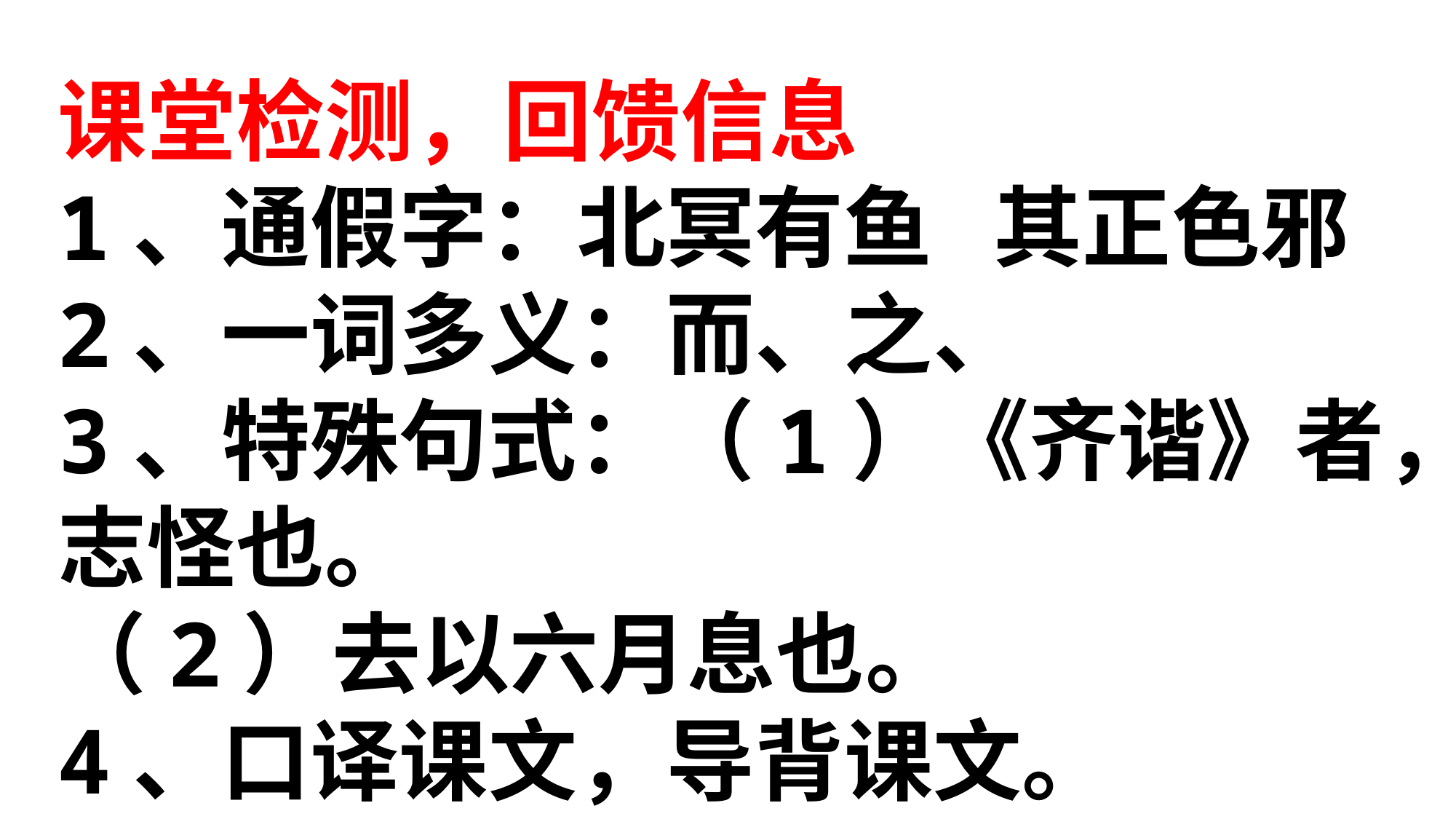

课堂检测，回馈信息
1、通假字：北冥有鱼   其正色邪
2、一词多义：而、之、
3、特殊句式：（1）《齐谐》者，志怪也。（2）去以六月息也。
4、口译课文，导背课文。